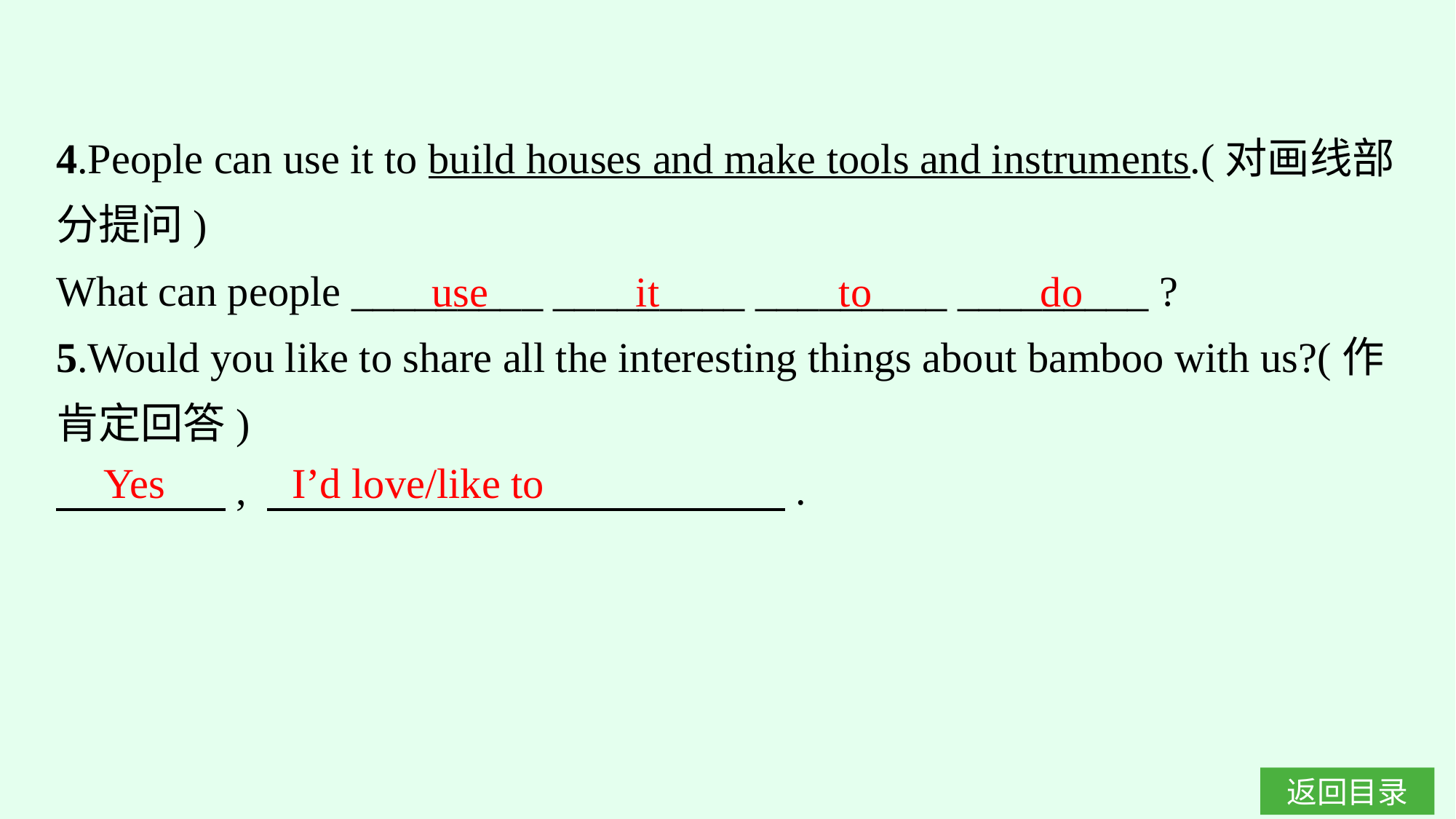

4.People can use it to build houses and make tools and instruments.(对画线部分提问)
What can people _________ _________ _________ _________ ?
5.Would you like to share all the interesting things about bamboo with us?(作肯定回答)
　　　　, 　　　　 　　　　　　　　.
use              it                 to                do
Yes
I’d love/like to